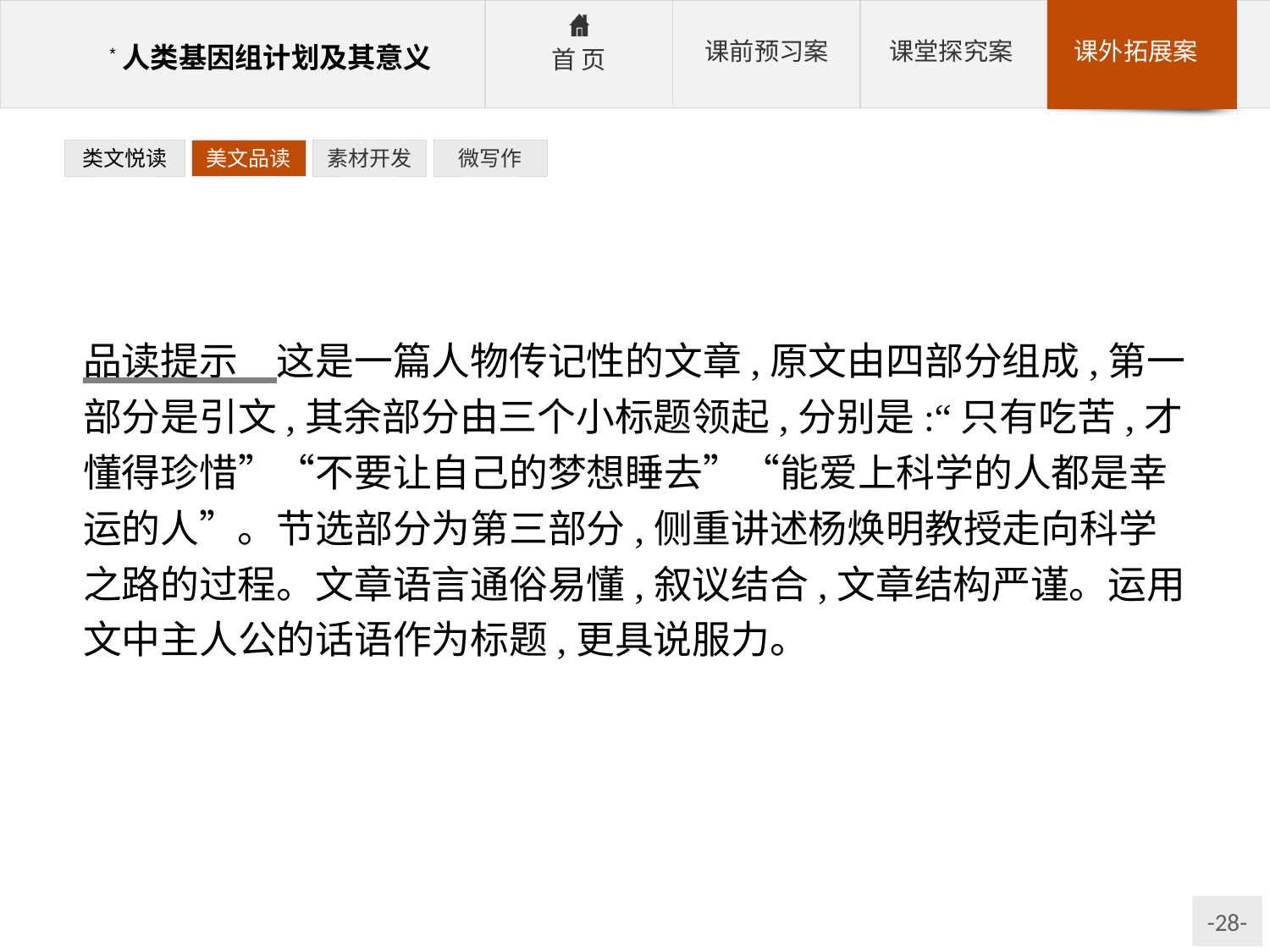

类文悦读
美文品读
素材开发
微写作
品读提示　这是一篇人物传记性的文章,原文由四部分组成,第一部分是引文,其余部分由三个小标题领起,分别是:“只有吃苦,才懂得珍惜”“不要让自己的梦想睡去”“能爱上科学的人都是幸运的人”。节选部分为第三部分,侧重讲述杨焕明教授走向科学之路的过程。文章语言通俗易懂,叙议结合,文章结构严谨。运用文中主人公的话语作为标题,更具说服力。